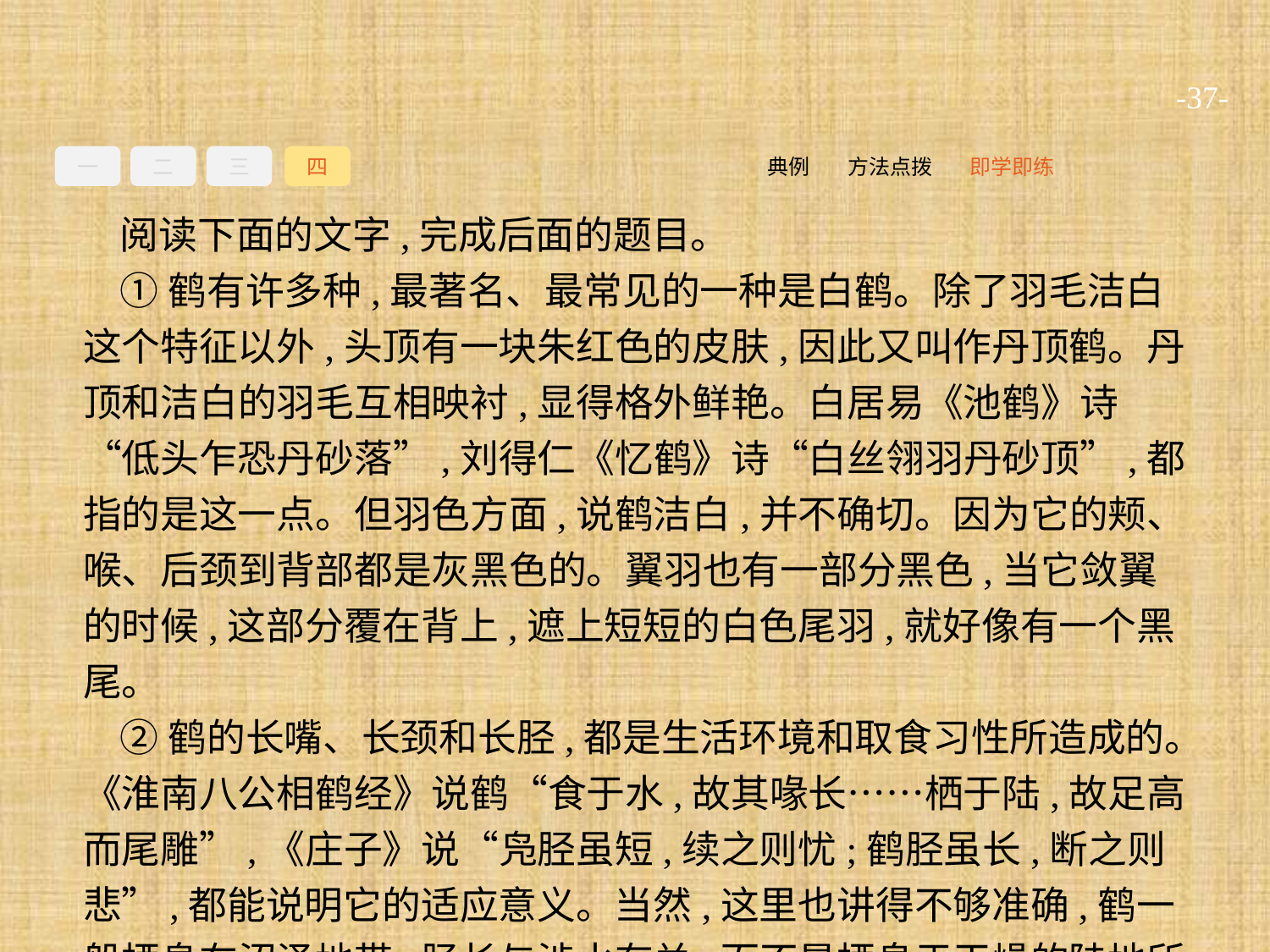

-37-
一
二
三
四
即学即练
方法点拨
典例
阅读下面的文字,完成后面的题目。
①鹤有许多种,最著名、最常见的一种是白鹤。除了羽毛洁白这个特征以外,头顶有一块朱红色的皮肤,因此又叫作丹顶鹤。丹顶和洁白的羽毛互相映衬,显得格外鲜艳。白居易《池鹤》诗“低头乍恐丹砂落”,刘得仁《忆鹤》诗“白丝翎羽丹砂顶”,都指的是这一点。但羽色方面,说鹤洁白,并不确切。因为它的颊、喉、后颈到背部都是灰黑色的。翼羽也有一部分黑色,当它敛翼的时候,这部分覆在背上,遮上短短的白色尾羽,就好像有一个黑尾。
②鹤的长嘴、长颈和长胫,都是生活环境和取食习性所造成的。《淮南八公相鹤经》说鹤“食于水,故其喙长……栖于陆,故足高而尾雕”,《庄子》说“凫胫虽短,续之则忧;鹤胫虽长,断之则悲”,都能说明它的适应意义。当然,这里也讲得不够准确,鹤一般栖息在沼泽地带,胫长与涉水有关,而不是栖息于干燥的陆地所造成的。